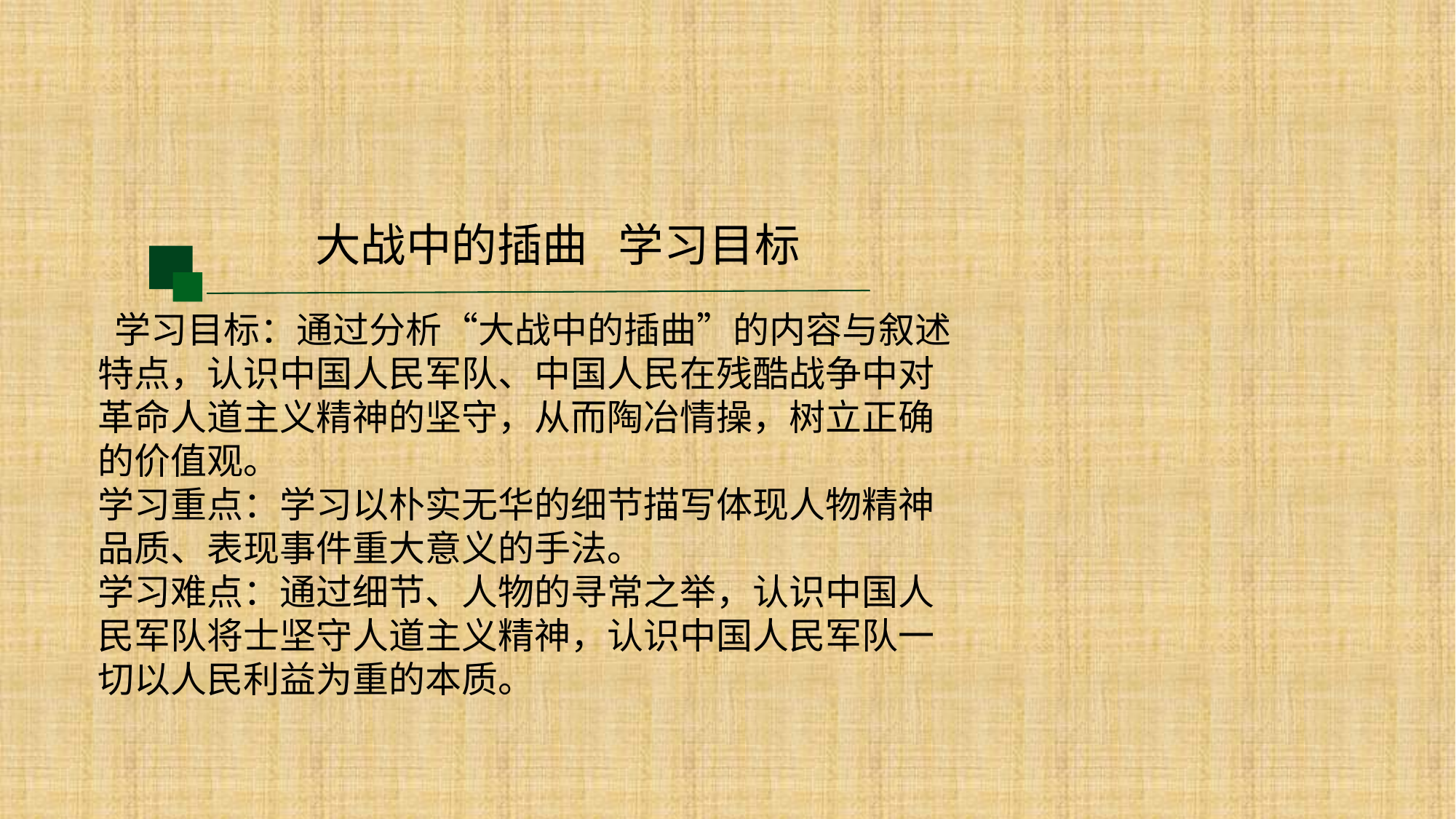

大战中的插曲   学习目标

 学习目标：通过分析“大战中的插曲”的内容与叙述特点，认识中国人民军队、中国人民在残酷战争中对革命人道主义精神的坚守，从而陶冶情操，树立正确的价值观。
学习重点：学习以朴实无华的细节描写体现人物精神品质、表现事件重大意义的手法。
学习难点：通过细节、人物的寻常之举，认识中国人民军队将士坚守人道主义精神，认识中国人民军队一切以人民利益为重的本质。